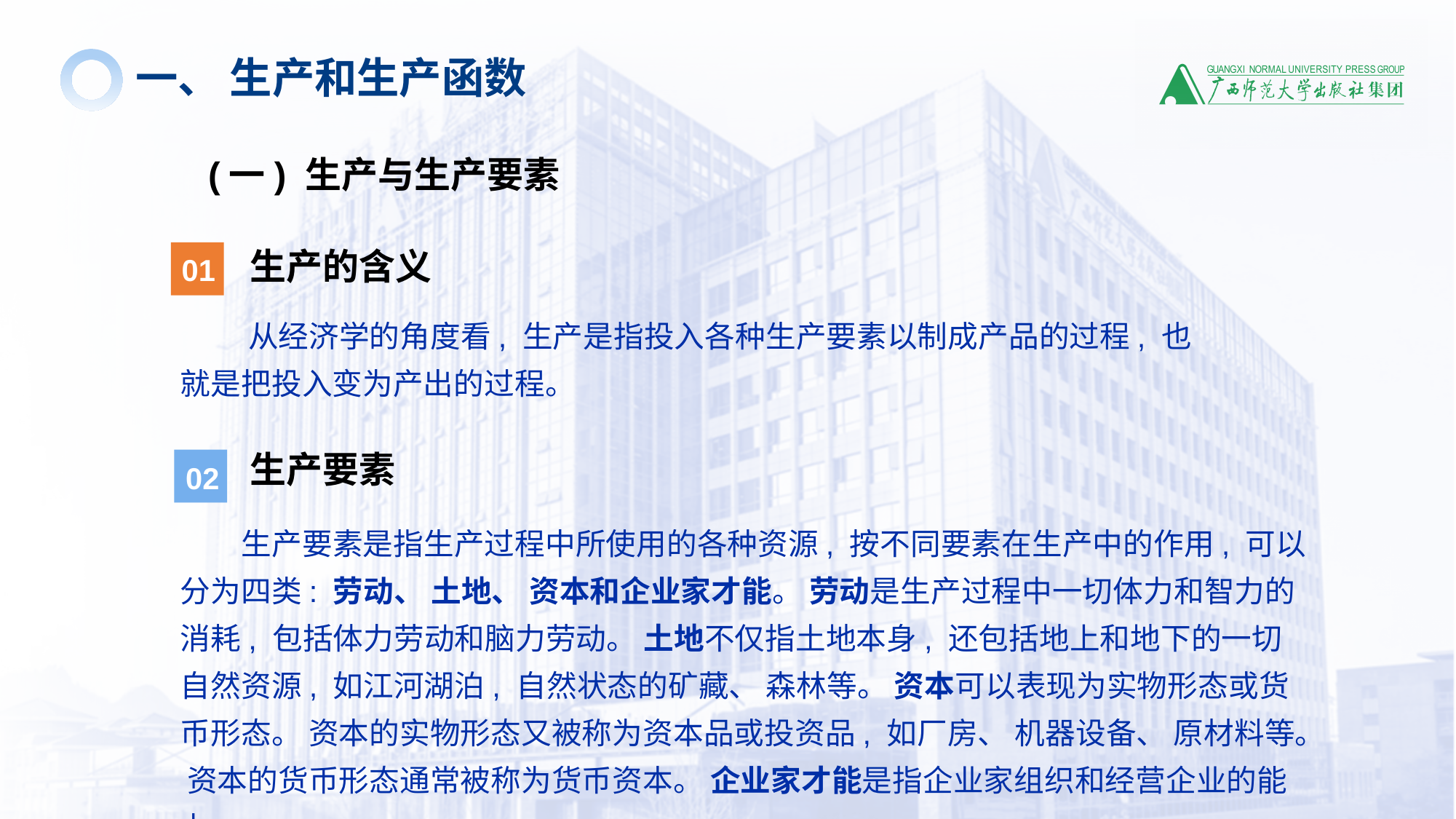

一、 生产和生产函数

(一) 生产与生产要素
生产的含义

01
         从经济学的角度看, 生产是指投入各种生产要素以制成产品的过程, 也就是把投入变为产出的过程。
生产要素

02
        生产要素是指生产过程中所使用的各种资源, 按不同要素在生产中的作用, 可以分为四类: 劳动、 土地、 资本和企业家才能。 劳动是生产过程中一切体力和智力的消耗, 包括体力劳动和脑力劳动。 土地不仅指土地本身, 还包括地上和地下的一切自然资源, 如江河湖泊, 自然状态的矿藏、 森林等。 资本可以表现为实物形态或货币形态。 资本的实物形态又被称为资本品或投资品, 如厂房、 机器设备、 原材料等。 资本的货币形态通常被称为货币资本。 企业家才能是指企业家组织和经营企业的能力。